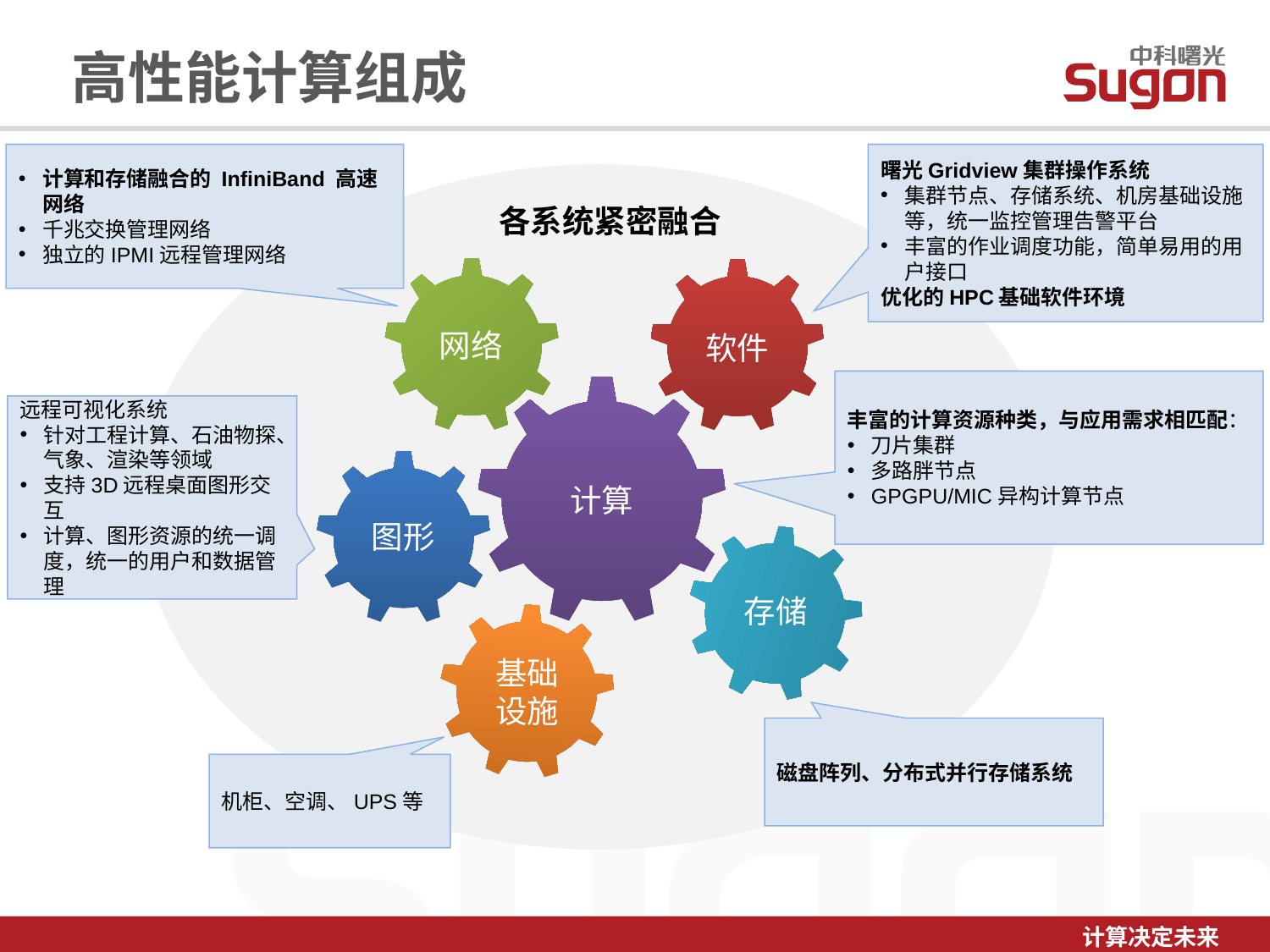

高性能计算组成

计算和存储融合的 InfiniBand 高速网络
千兆交换管理网络
独立的IPMI远程管理网络
曙光Gridview集群操作系统
集群节点、存储系统、机房基础设施等，统一监控管理告警平台
丰富的作业调度功能，简单易用的用户接口
优化的HPC基础软件环境

各系统紧密融合

网络
软件
丰富的计算资源种类，与应用需求相匹配：
刀片集群
多路胖节点
GPGPU/MIC异构计算节点

远程可视化系统
针对工程计算、石油物探、气象、渲染等领域
支持3D远程桌面图形交互
计算、图形资源的统一调度，统一的用户和数据管理

计算
图形

存储

基础
设施
磁盘阵列、分布式并行存储系统
机柜、空调、UPS等

计算决定未来